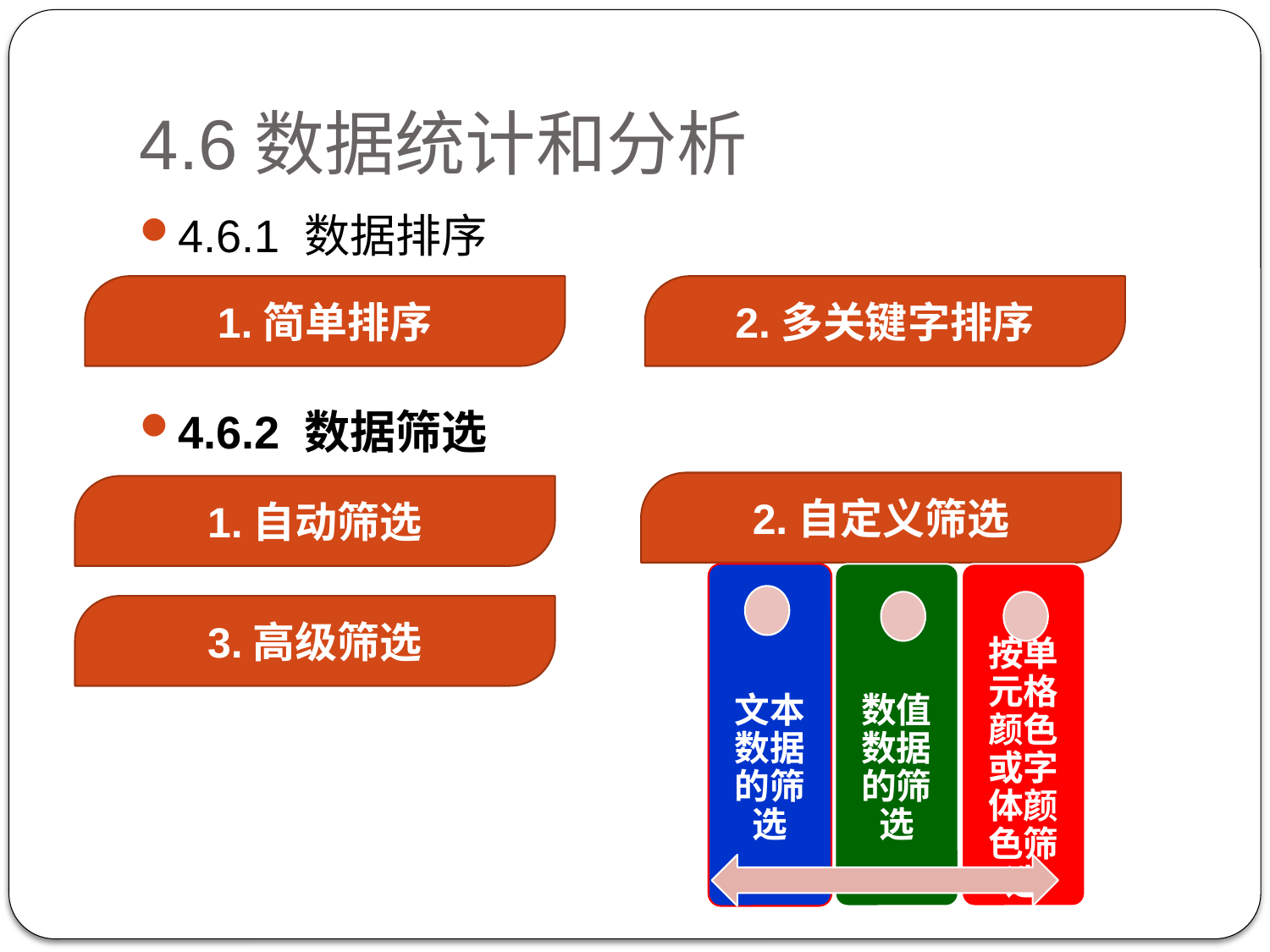

# 4.6数据统计和分析
4.6.1 数据排序

4.6.2 数据筛选

1.简单排序
2.多关键字排序
2.自定义筛选
1.自动筛选
文本数据的筛选
数值数据的筛选
按单元格颜色或字体颜色筛选
3.高级筛选